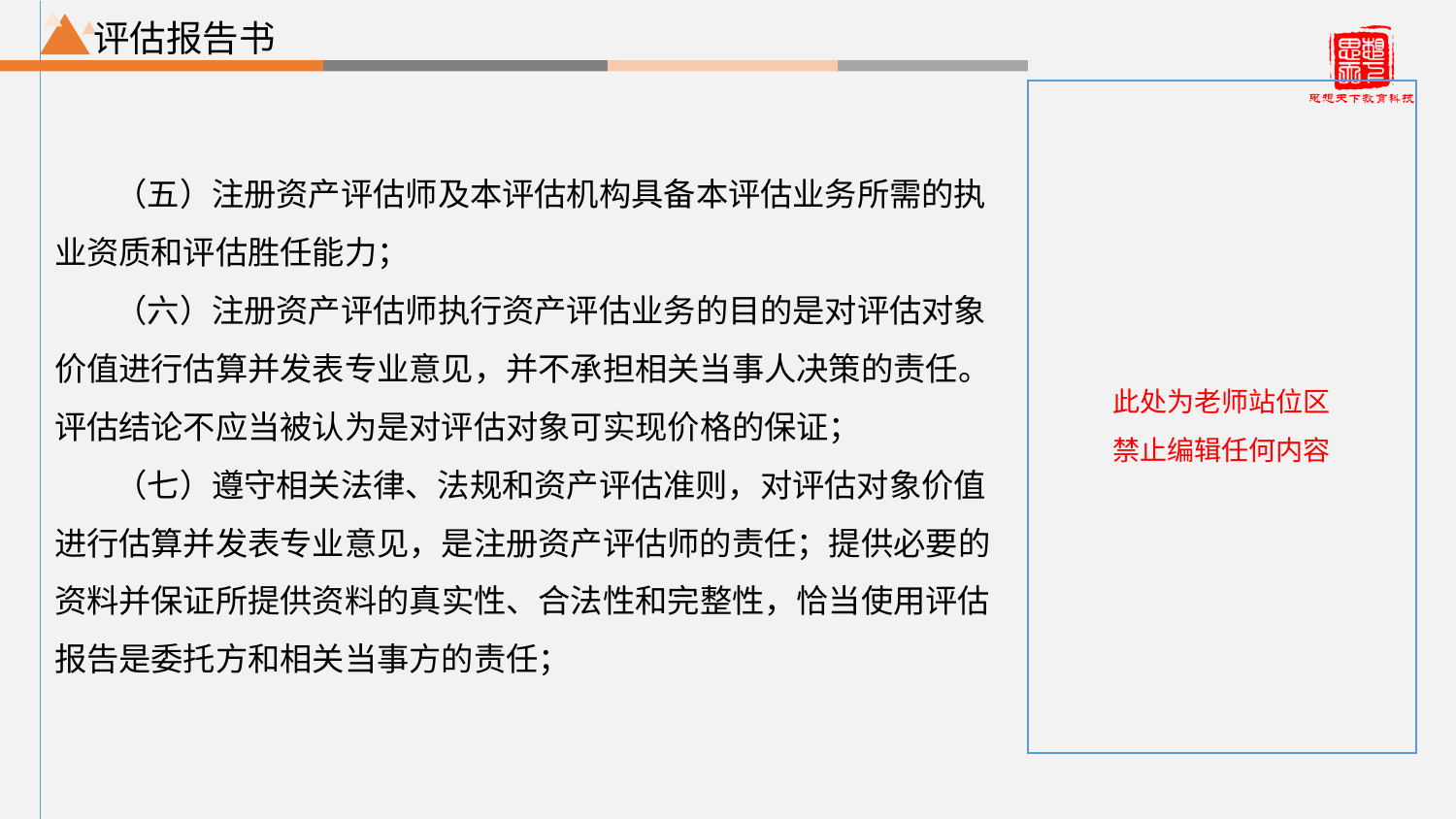

评估报告书
（五）注册资产评估师及本评估机构具备本评估业务所需的执业资质和评估胜任能力；
（六）注册资产评估师执行资产评估业务的目的是对评估对象价值进行估算并发表专业意见，并不承担相关当事人决策的责任。评估结论不应当被认为是对评估对象可实现价格的保证；
（七）遵守相关法律、法规和资产评估准则，对评估对象价值进行估算并发表专业意见，是注册资产评估师的责任；提供必要的资料并保证所提供资料的真实性、合法性和完整性，恰当使用评估报告是委托方和相关当事方的责任；
106